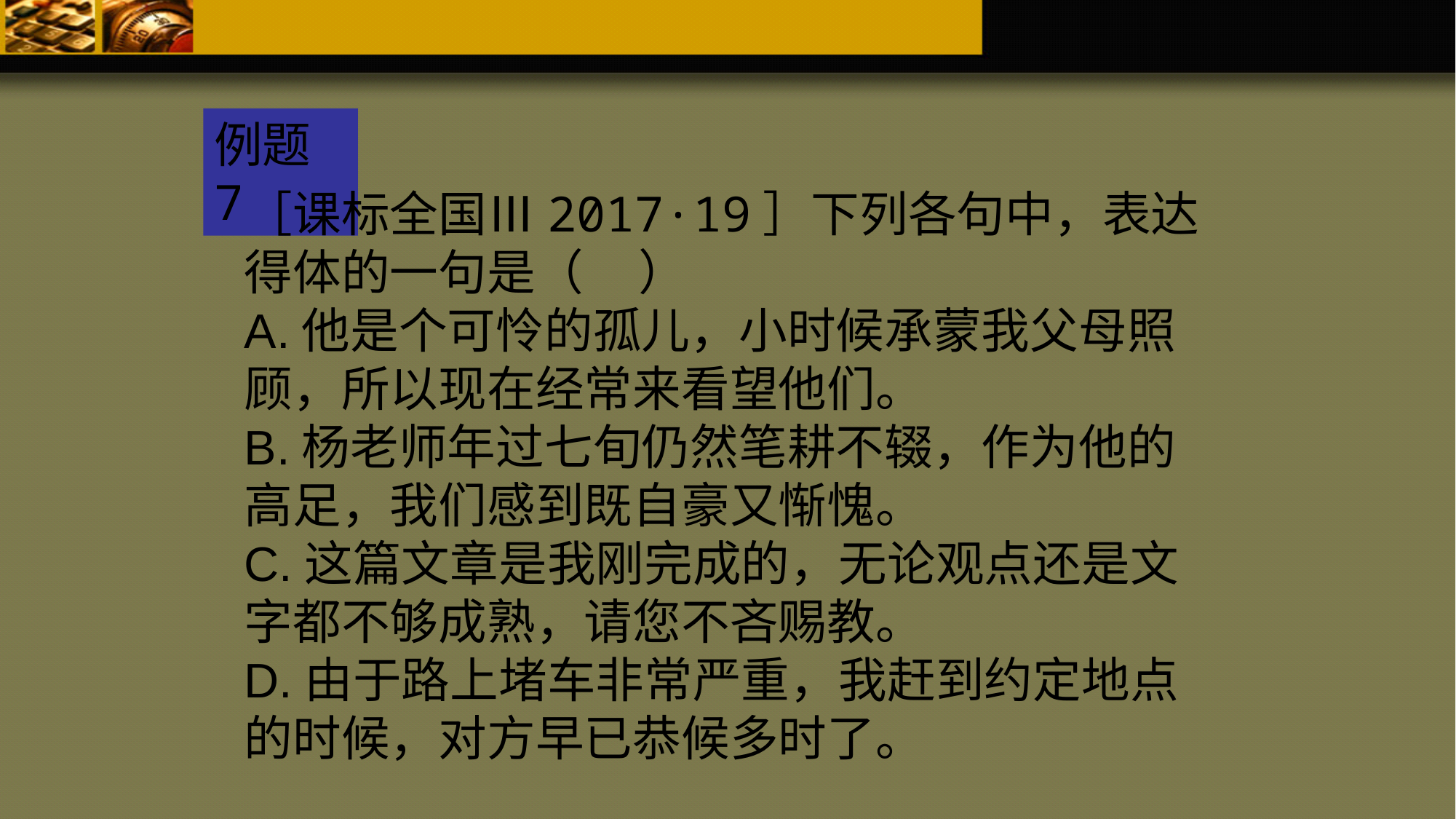

例题7
［课标全国Ⅲ2017·19］下列各句中，表达得体的一句是（     ）
A.他是个可怜的孤儿，小时候承蒙我父母照顾，所以现在经常来看望他们。
B.杨老师年过七旬仍然笔耕不辍，作为他的高足，我们感到既自豪又惭愧。
C.这篇文章是我刚完成的，无论观点还是文字都不够成熟，请您不吝赐教。
D.由于路上堵车非常严重，我赶到约定地点的时候，对方早已恭候多时了。